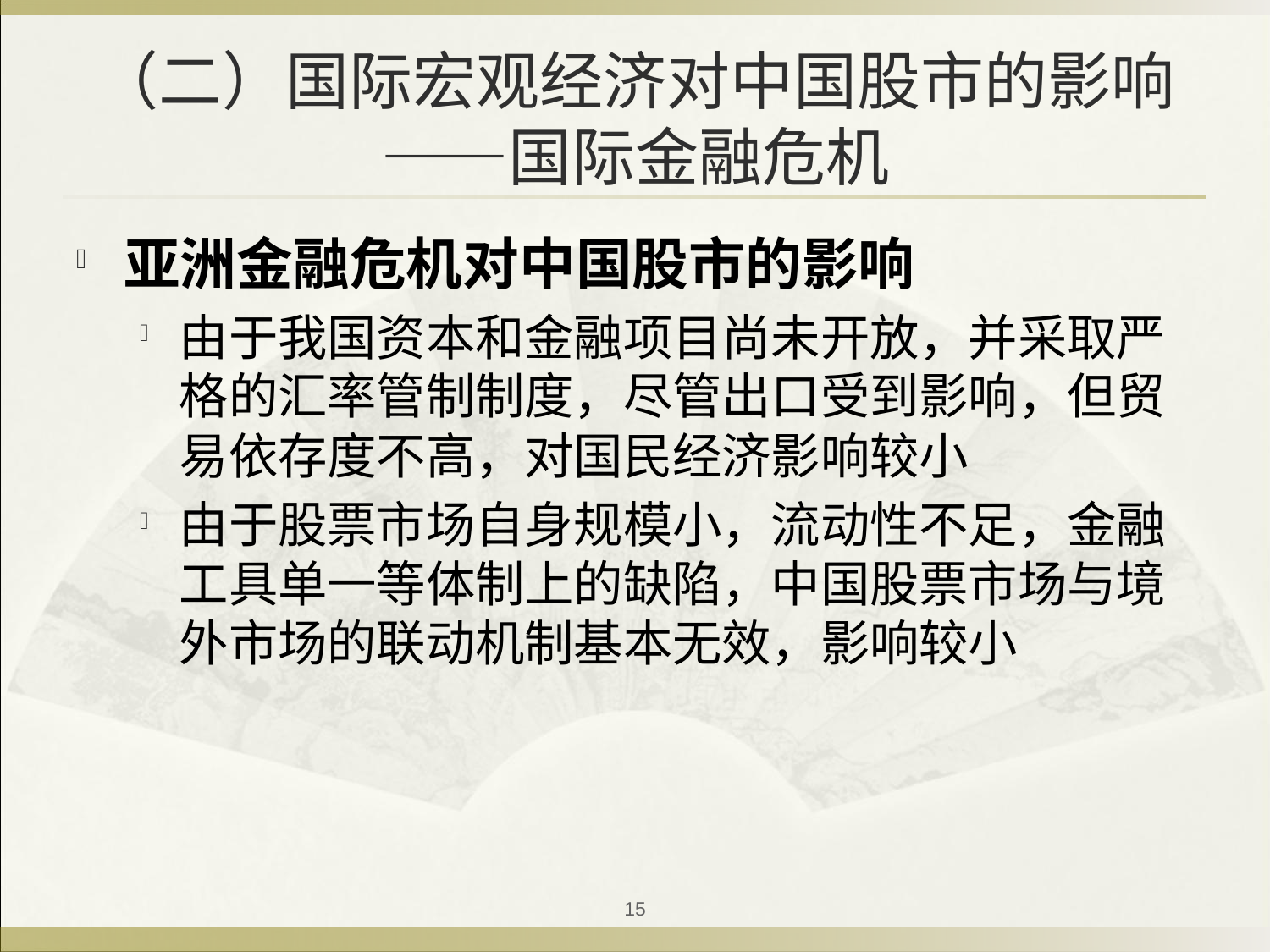

# （二）国际宏观经济对中国股市的影响 ——国际金融危机
亚洲金融危机对中国股市的影响
由于我国资本和金融项目尚未开放，并采取严格的汇率管制制度，尽管出口受到影响，但贸易依存度不高，对国民经济影响较小
由于股票市场自身规模小，流动性不足，金融工具单一等体制上的缺陷，中国股票市场与境外市场的联动机制基本无效，影响较小
15